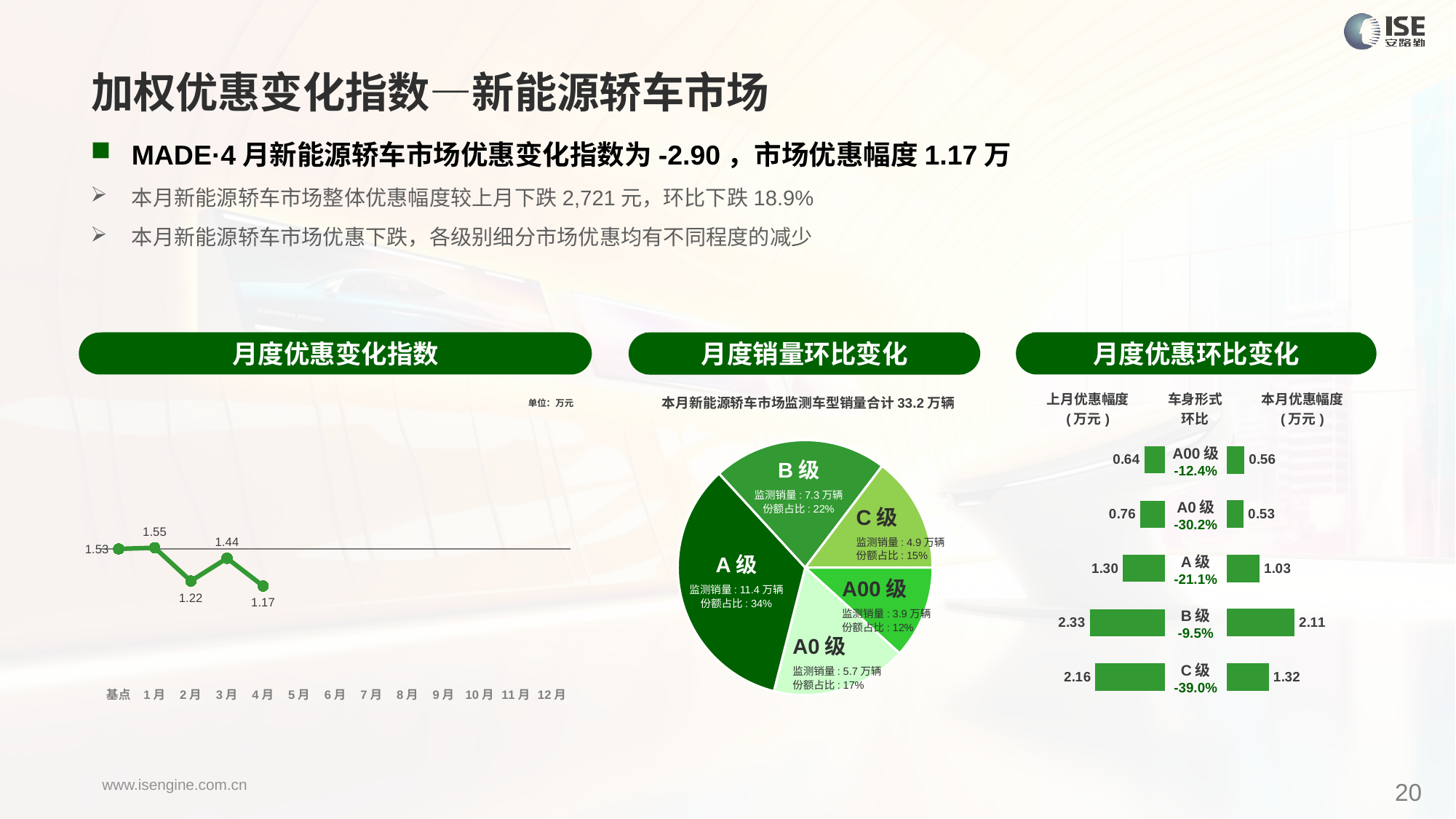

加权优惠变化指数—新能源轿车市场
MADE·4月新能源轿车市场优惠变化指数为-2.90，市场优惠幅度1.17万
本月新能源轿车市场整体优惠幅度较上月下跌2,721元，环比下跌18.9%
本月新能源轿车市场优惠下跌，各级别细分市场优惠均有不同程度的减少
月度优惠变化指数

月度优惠环比变化

月度销量环比变化

### Chart

| Category | Y2024 |
|---|---|
| 基点 | 0.0 |
| 1月 | 0.09 |
| 2月 | -2.51 |
| 3月 | -0.73 |
| 4月 | -2.9 |
| 5月 | None |
| 6月 | None |
| 7月 | None |
| 8月 | None |
| 9月 | None |
| 10月 | None |
| 11月 | None |
| 12月 | None |
本月新能源轿车市场监测车型销量合计33.2万辆
| 上月优惠幅度 (万元) | 车身形式 环比 | 本月优惠幅度 (万元) |
| --- | --- | --- |
单位：万元

### Chart

| Category | 细分市场 |
|---|---|
| A00级 | 38931.000000001004 |
| A0 | 57172.00000000041 |
| A级 | 113684.00000000132 |
| B级 | 73476.0000000011 |
| C级 | 48723.00000000151 |
| A00级 -12.4% |
| --- |
| A0级 -30.2% |
| A级 -21.1% |
| B级 -9.5% |
| C级 -39.0% |

### Chart

| Category | 成交均价 |
|---|---|
| A00 | 0.637890115658923 |
| A0 | 0.7625690930323141 |
| A | 1.3045653149458842 |
| B | 2.334194445523891 |
| C | 2.1618904343945715 |

### Chart

| Category | 金额 |
|---|---|
| A00 | 0.5585736970537675 |
| A0 | 0.5318969075771326 |
| A | 1.029403245839351 |
| B | 2.1125263024661165 |
| C | 1.318899287810793 |
B级
监测销量: 7.3万辆
份额占比: 22%
C级
监测销量: 4.9万辆
份额占比: 15%
A级
监测销量: 11.4万辆
份额占比: 34%
A00级
监测销量: 3.9万辆
份额占比: 12%
A0级
监测销量: 5.7万辆
份额占比: 17%
20